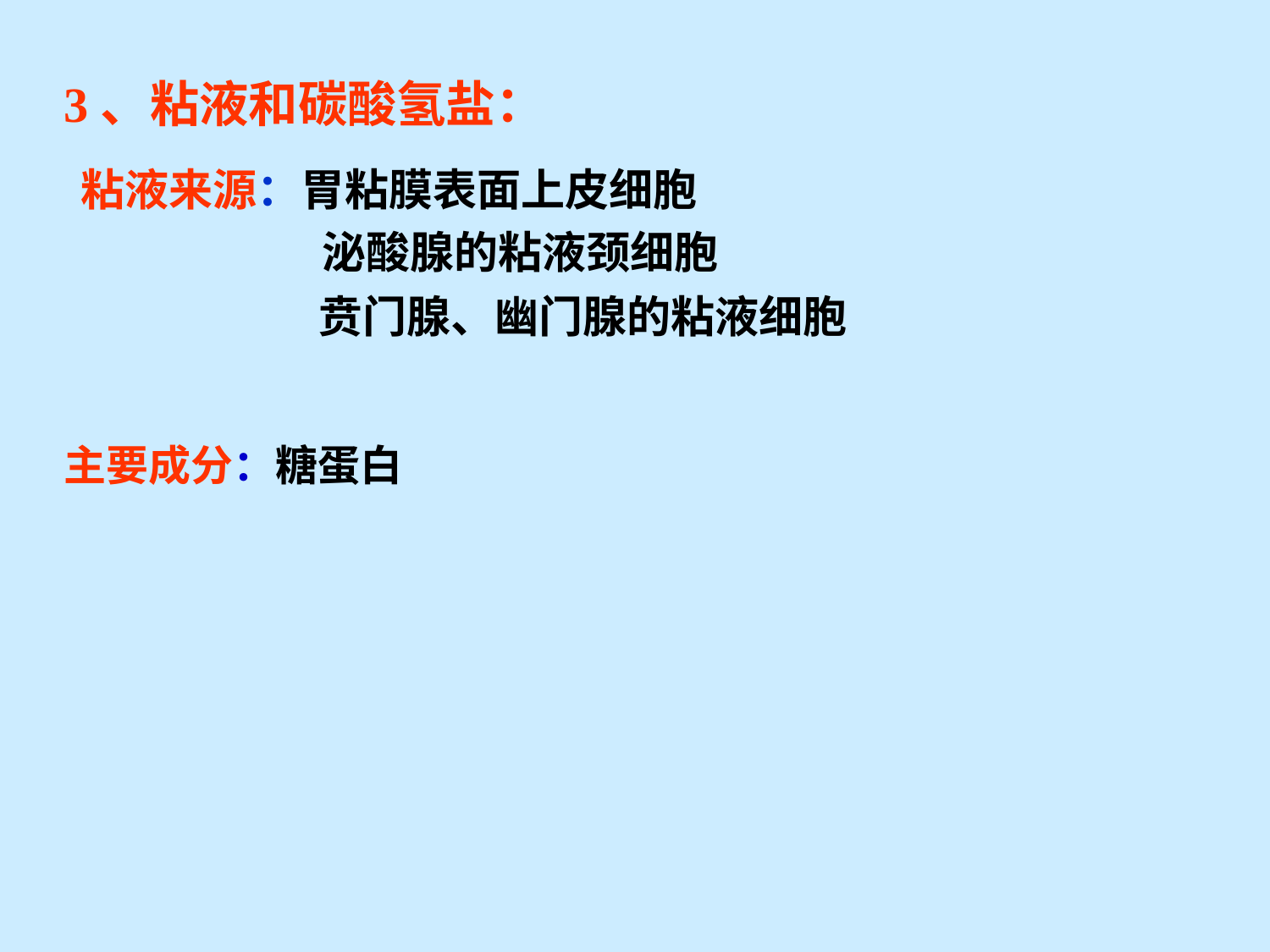

3、粘液和碳酸氢盐：

			粘液来源：胃粘膜表面上皮细胞

					  泌酸腺的粘液颈细胞

				  贲门腺、幽门腺的粘液细胞

主要成分：糖蛋白